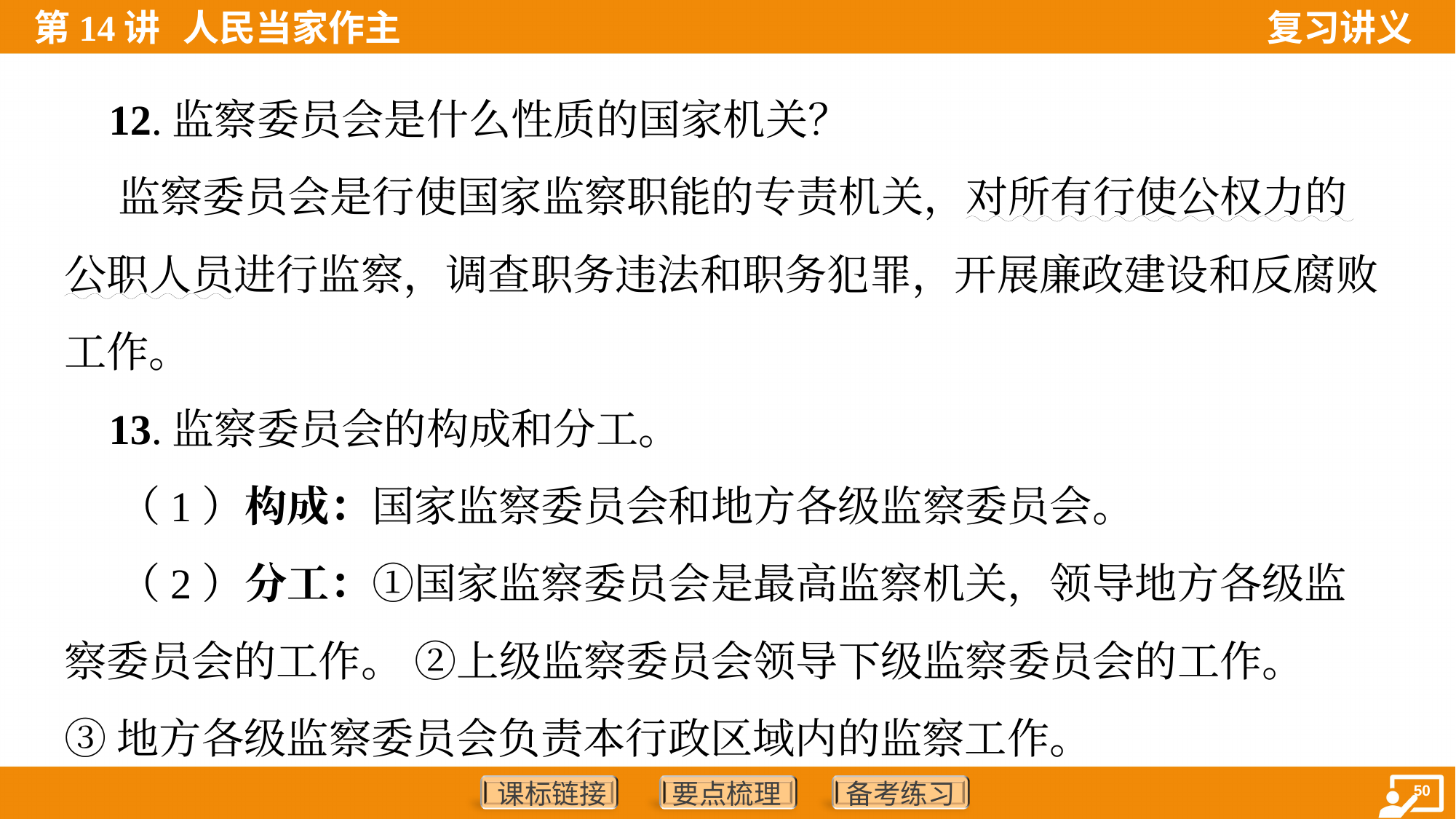

12.监察委员会是什么性质的国家机关？
    监察委员会是行使国家监察职能的专责机关，对所有行使公权力的
公职人员进行监察，调查职务违法和职务犯罪，开展廉政建设和反腐败
工作。
    13.监察委员会的构成和分工。
    （1）构成：国家监察委员会和地方各级监察委员会。
    （2）分工：①国家监察委员会是最高监察机关，领导地方各级监
察委员会的工作。 ②上级监察委员会领导下级监察委员会的工作。
③地方各级监察委员会负责本行政区域内的监察工作。